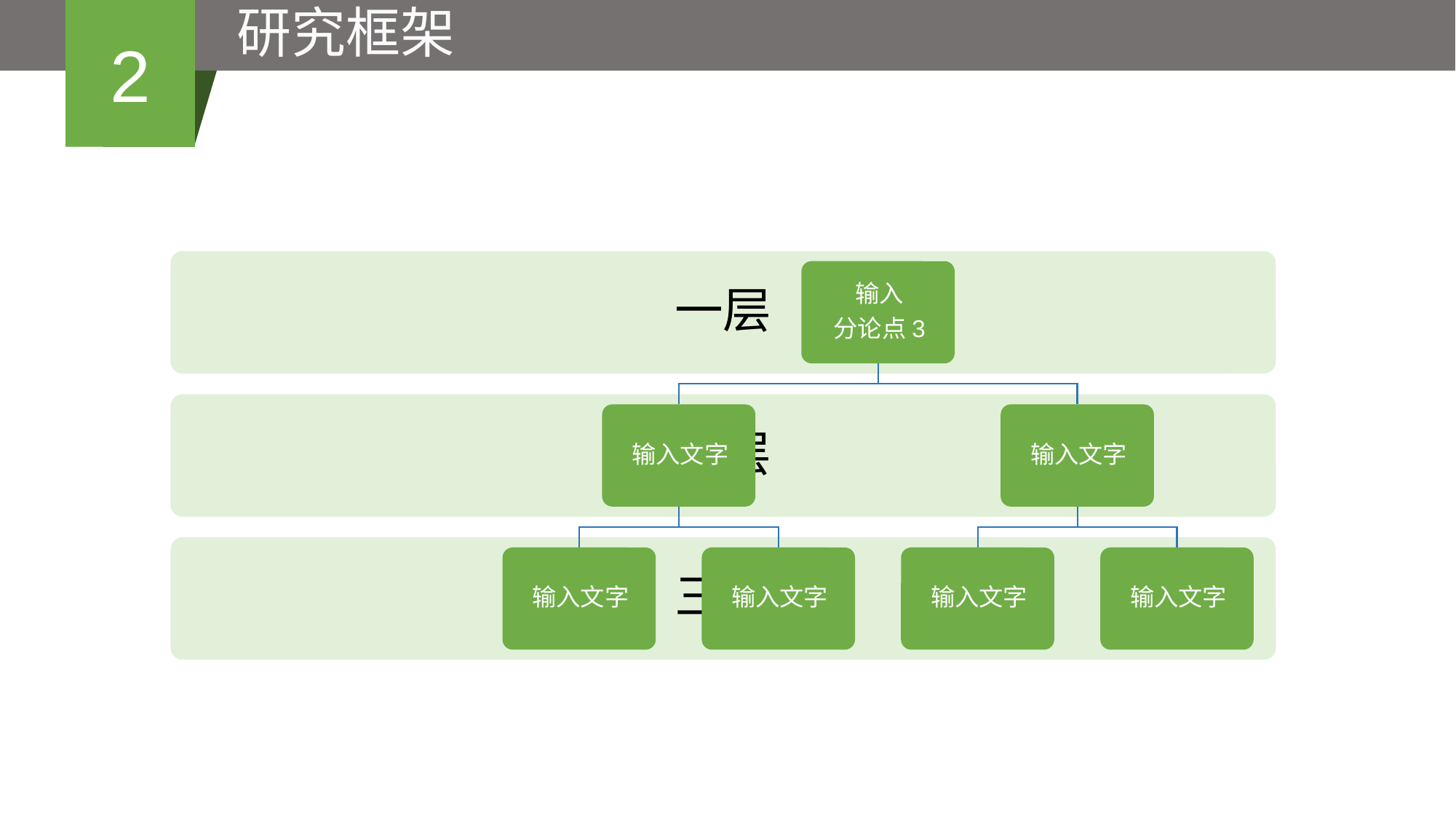

研究框架
2

三层
二层
一层
输入
分论点3
输入文字
输入文字
输入文字
输入文字
输入文字
输入文字